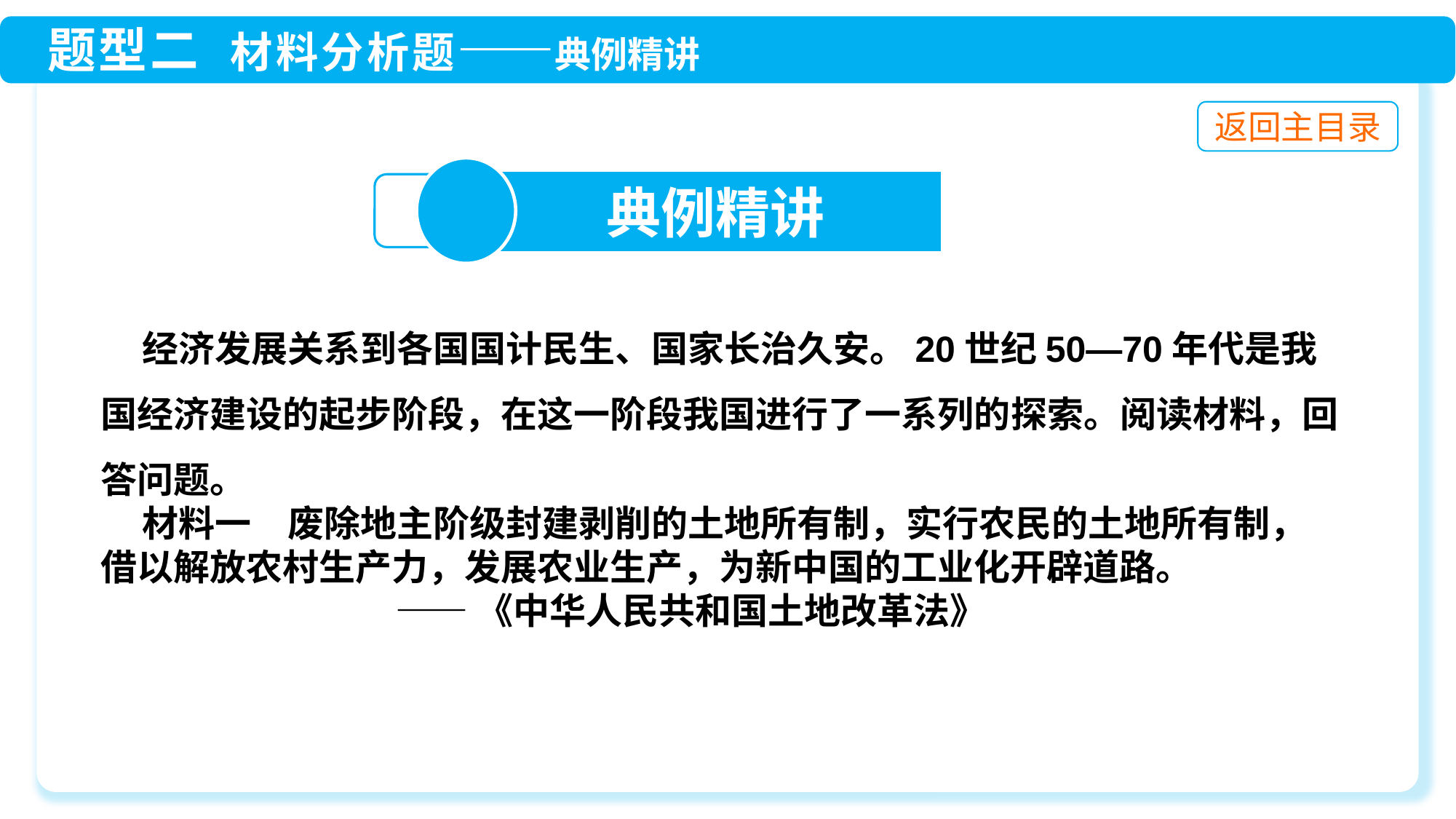

典例精讲

    经济发展关系到各国国计民生、国家长治久安。20世纪50—70年代是我国经济建设的起步阶段，在这一阶段我国进行了一系列的探索。阅读材料，回答问题。
    材料一　废除地主阶级封建剥削的土地所有制，实行农民的土地所有制，借以解放农村生产力，发展农业生产，为新中国的工业化开辟道路。
                                    ——《中华人民共和国土地改革法》